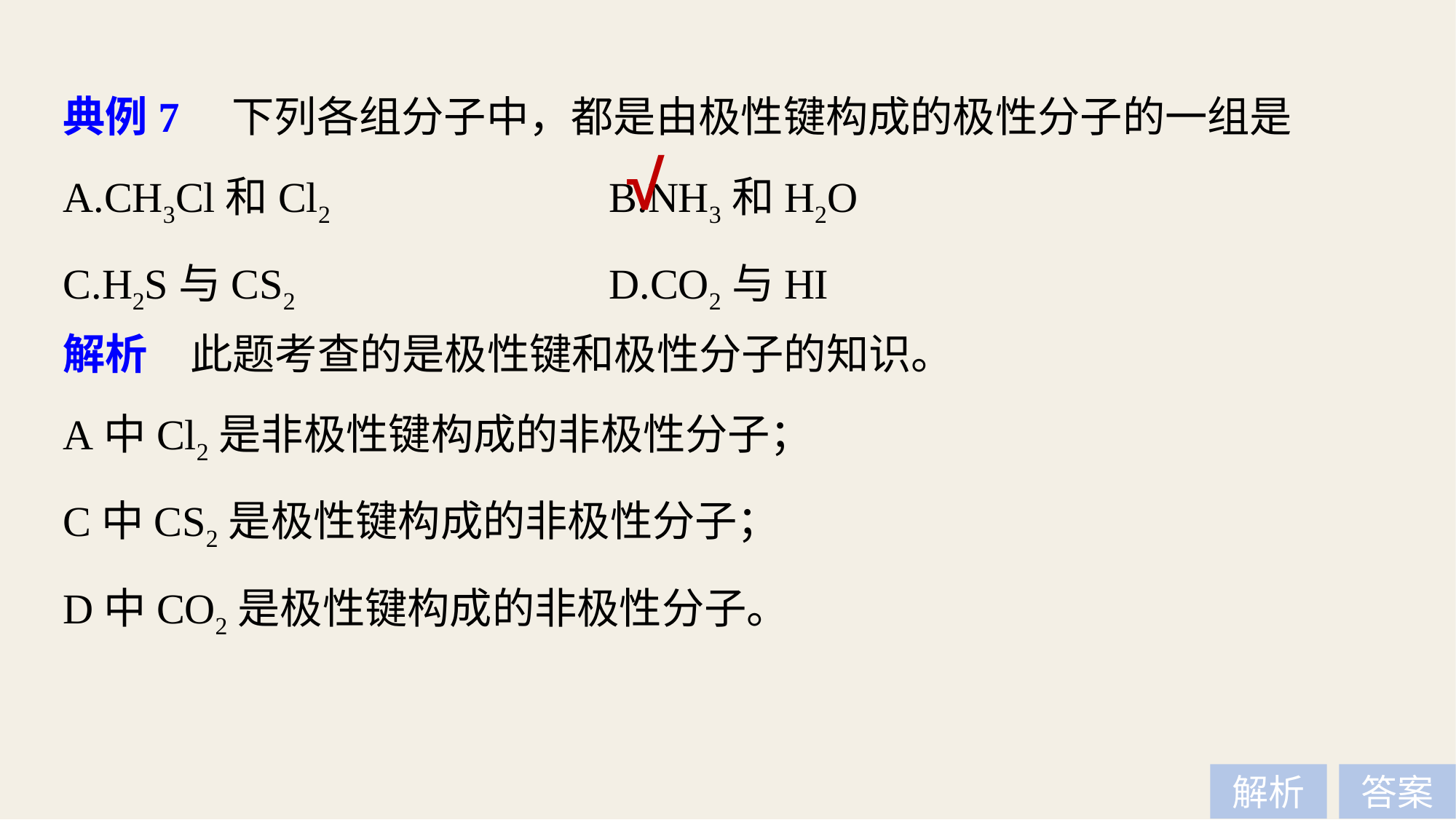

典例7　下列各组分子中，都是由极性键构成的极性分子的一组是
A.CH3Cl和Cl2  			B.NH3和H2O
C.H2S与CS2  			D.CO2与HI
√
解析　此题考查的是极性键和极性分子的知识。
A中Cl2是非极性键构成的非极性分子；
C中CS2是极性键构成的非极性分子；
D中CO2是极性键构成的非极性分子。
解析
答案